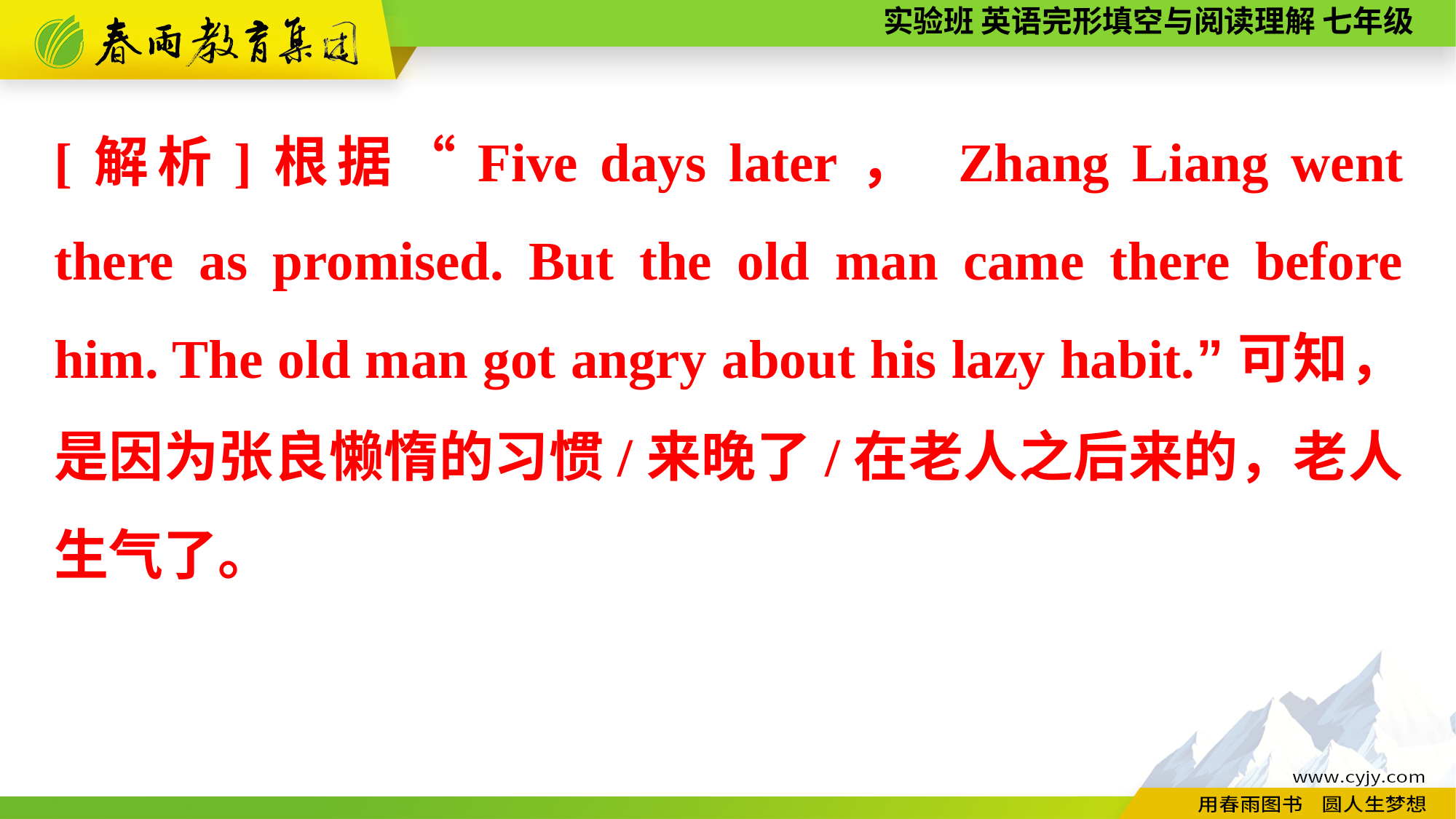

[解析]根据“Five days later， Zhang Liang went there as promised. But the old man came there before him. The old man got angry about his lazy habit.”可知，是因为张良懒惰的习惯/来晚了/在老人之后来的，老人生气了。